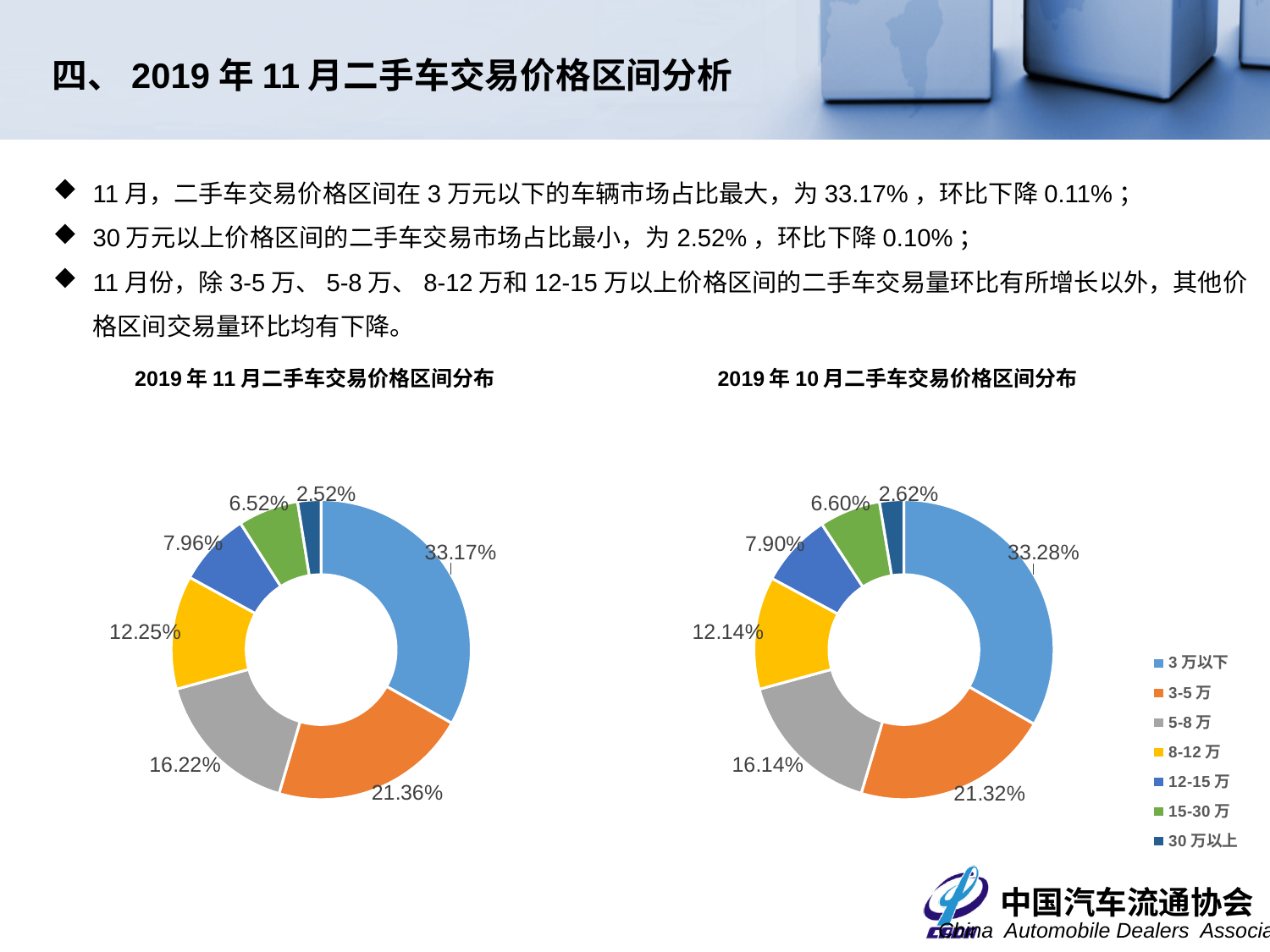

四、2019年11月二手车交易价格区间分析
11月，二手车交易价格区间在3万元以下的车辆市场占比最大，为33.17%，环比下降0.11%；
30万元以上价格区间的二手车交易市场占比最小，为2.52%，环比下降0.10%；
11月份，除3-5万、5-8万、8-12万和12-15万以上价格区间的二手车交易量环比有所增长以外，其他价格区间交易量环比均有下降。

### Chart: 2019年11月二手车交易价格区间分布

| Category |  |
|---|---|
| 3万以下 | 0.3317 |
| 3-5万 | 0.2136 |
| 5-8万 | 0.1622 |
| 8-12万 | 0.1225 |
| 12-15万 | 0.0796 |
| 15-30万 | 0.0652 |
| 30万以上 | 0.0252 |

### Chart: 2019年10月二手车交易价格区间分布

| Category |  |
|---|---|
| 3万以下 | 0.3328 |
| 3-5万 | 0.2132 |
| 5-8万 | 0.1614 |
| 8-12万 | 0.1214 |
| 12-15万 | 0.079 |
| 15-30万 | 0.066 |
| 30万以上 | 0.0262 |